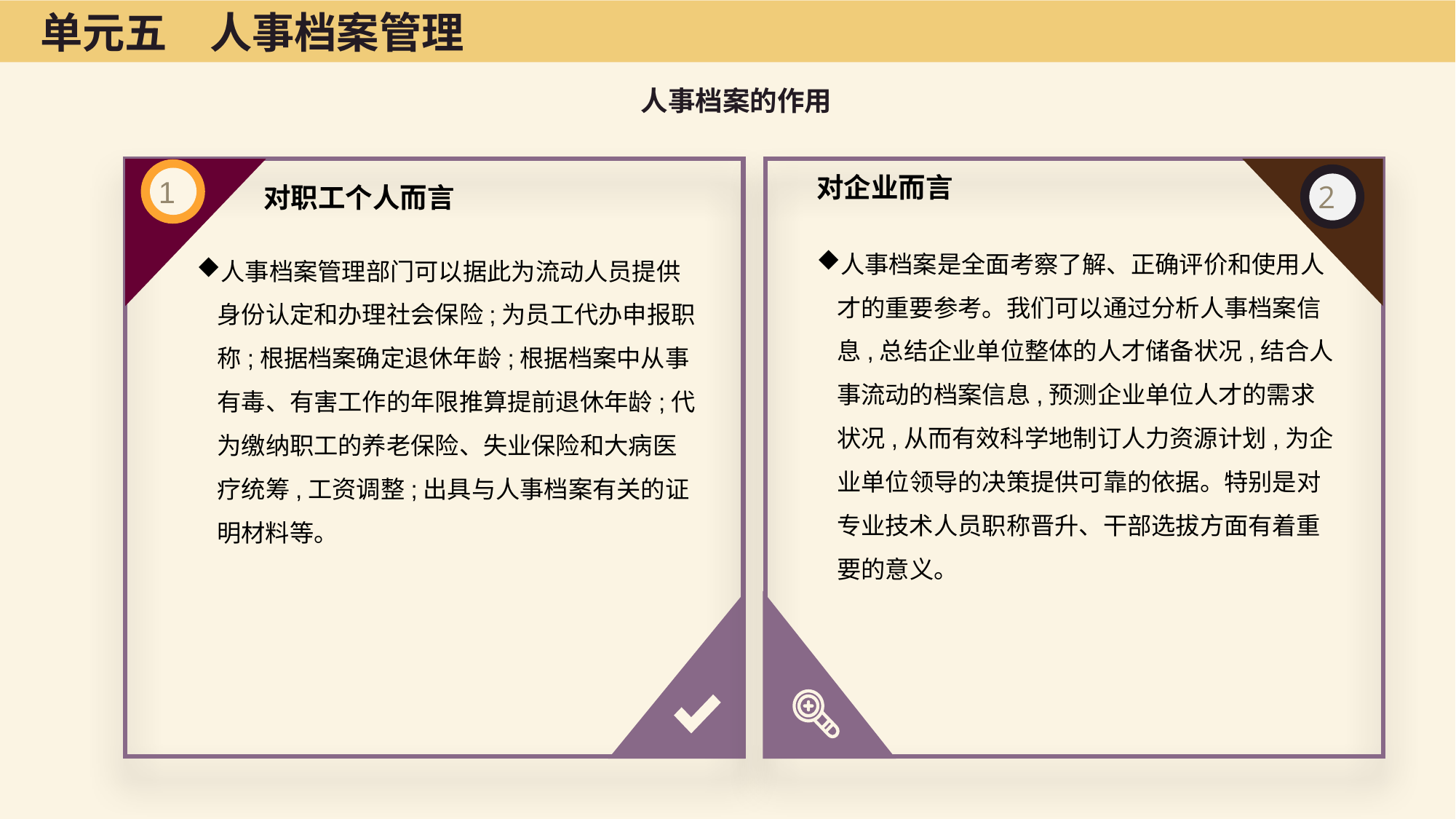

单元五　人事档案管理
人事档案的作用

对职工个人而言

对企业而言

人事档案是全面考察了解、正确评价和使用人才的重要参考。我们可以通过分析人事档案信息,总结企业单位整体的人才储备状况,结合人事流动的档案信息,预测企业单位人才的需求状况,从而有效科学地制订人力资源计划,为企业单位领导的决策提供可靠的依据。特别是对专业技术人员职称晋升、干部选拔方面有着重要的意义。
人事档案管理部门可以据此为流动人员提供身份认定和办理社会保险;为员工代办申报职称;根据档案确定退休年龄;根据档案中从事有毒、有害工作的年限推算提前退休年龄;代为缴纳职工的养老保险、失业保险和大病医疗统筹,工资调整;出具与人事档案有关的证明材料等。

1

2